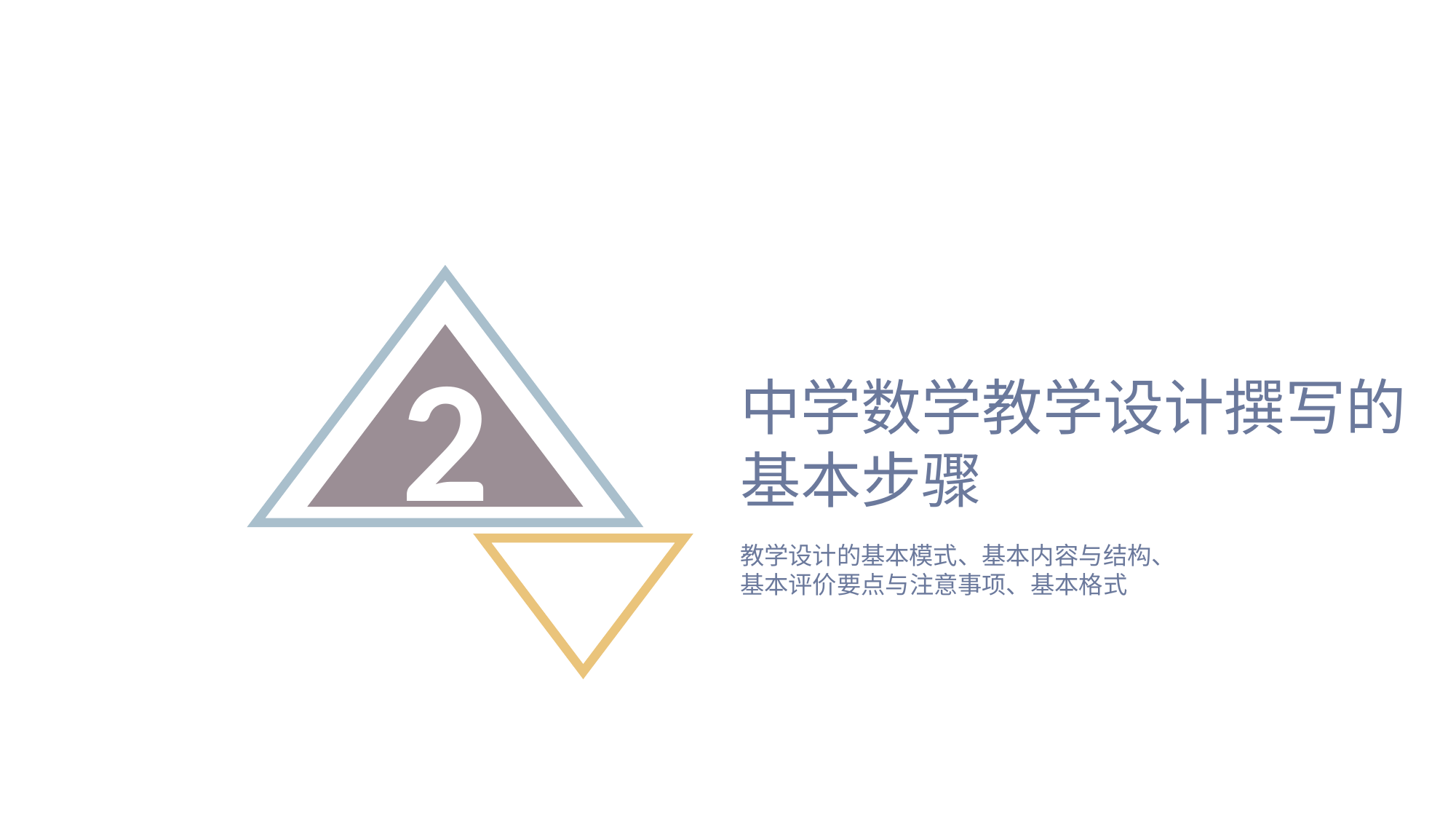

2

中学数学教学设计撰写的基本步骤
教学设计的基本模式、基本内容与结构、基本评价要点与注意事项、基本格式